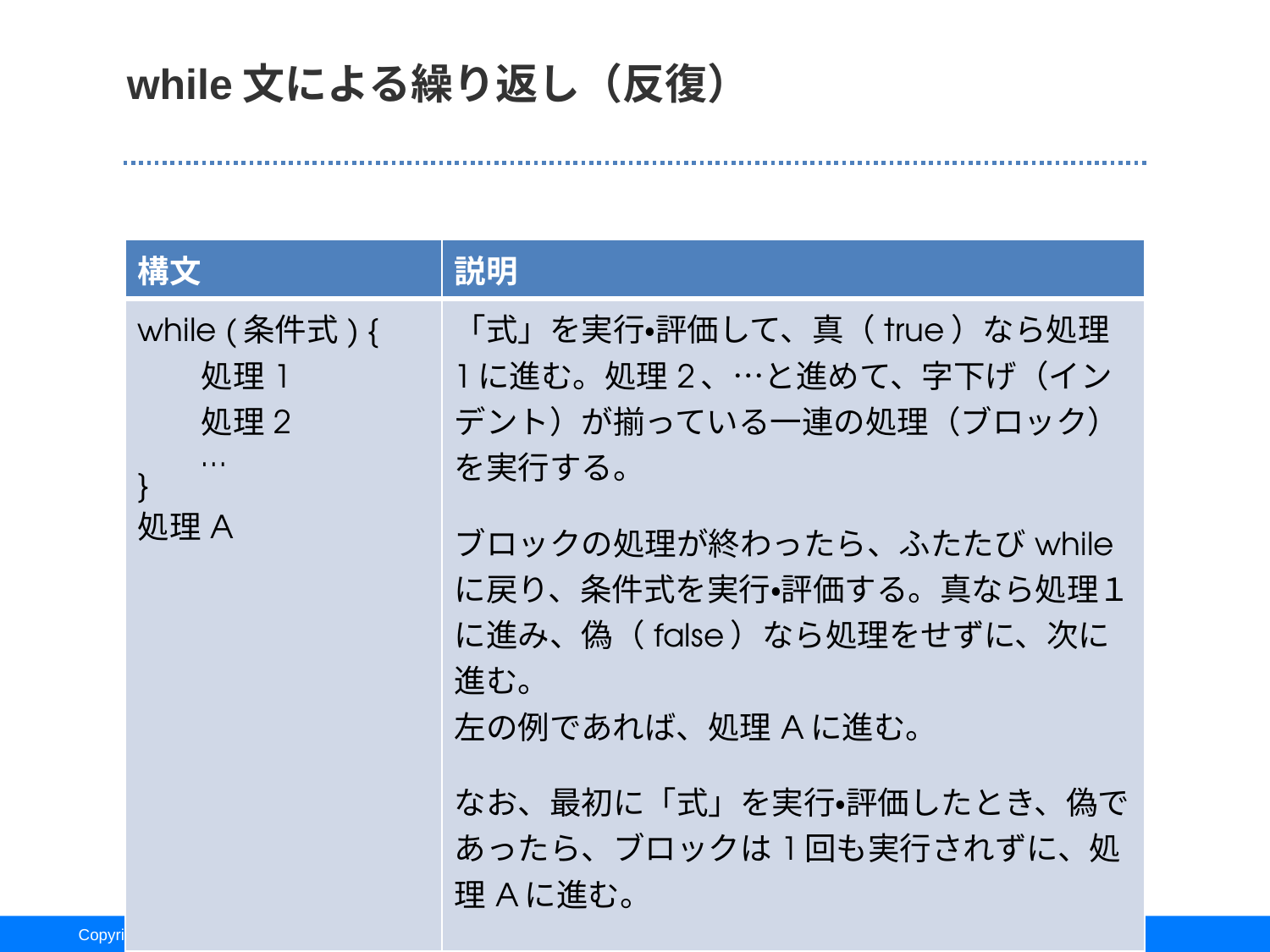

# while文による繰り返し（反復）
| 構文 | 説明 |
| --- | --- |
| while (条件式) { 処理1 処理2 … } 処理A | 「式」を実行・評価して、真（true）なら処理1に進む。処理2、…と進めて、字下げ（インデント）が揃っている一連の処理（ブロック）を実行する。 ブロックの処理が終わったら、ふたたびwhileに戻り、条件式を実行・評価する。真なら処理１に進み、偽（false）なら処理をせずに、次に進む。 左の例であれば、処理Aに進む。 なお、最初に「式」を実行・評価したとき、偽であったら、ブロックは1回も実行されずに、処理Aに進む。 |